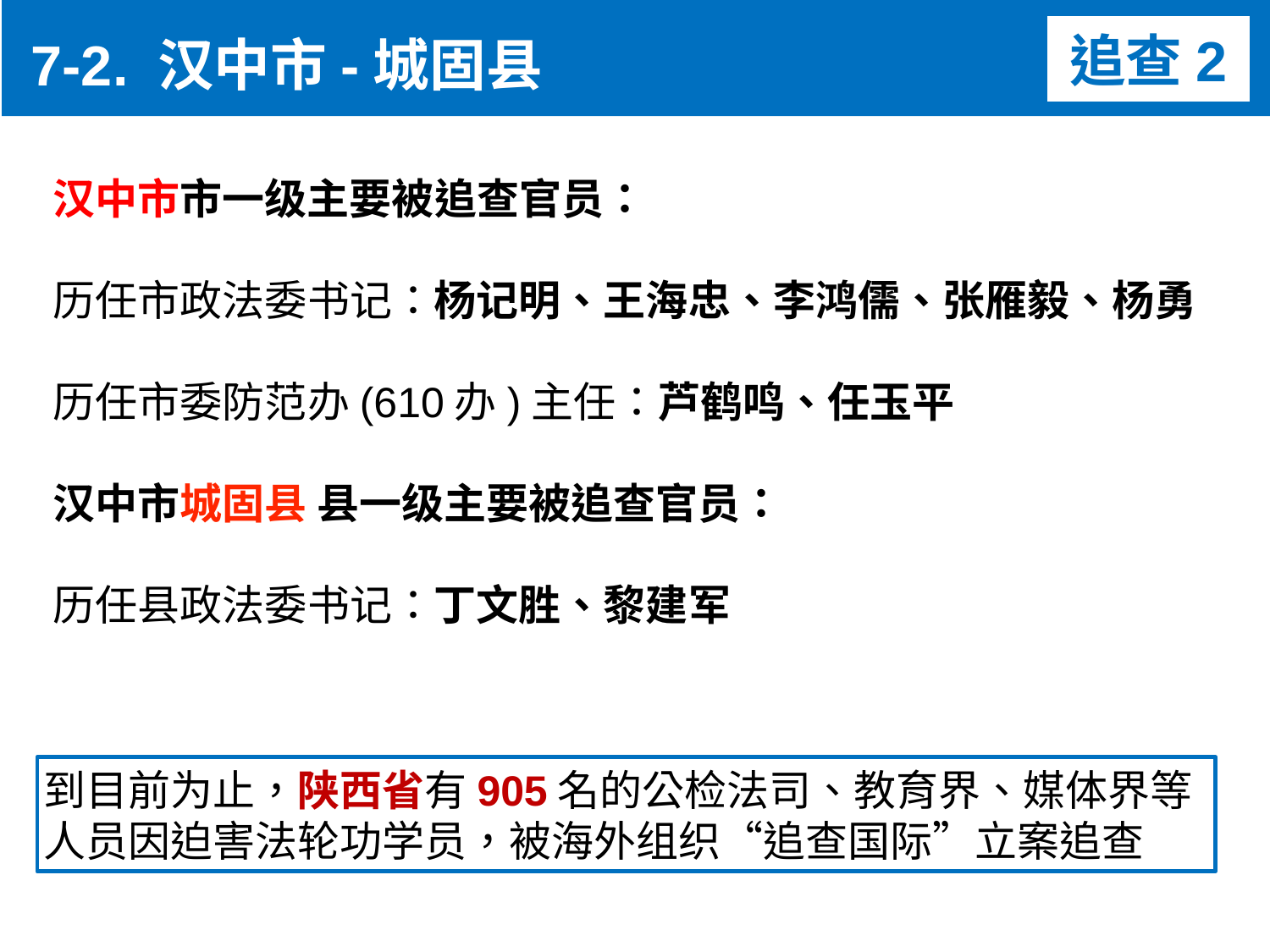

7-2. 汉中市-城固县
追查2
汉中市市一级主要被追查官员：

历任市政法委书记：杨记明、王海忠、李鸿儒、张雁毅、杨勇

历任市委防范办(610办)主任：芦鹤鸣、任玉平

汉中市城固县 县一级主要被追查官员：

历任县政法委书记：丁文胜、黎建军
到目前为止，陕西省有905名的公检法司、教育界、媒体界等人员因迫害法轮功学员，被海外组织“追查国际”立案追查